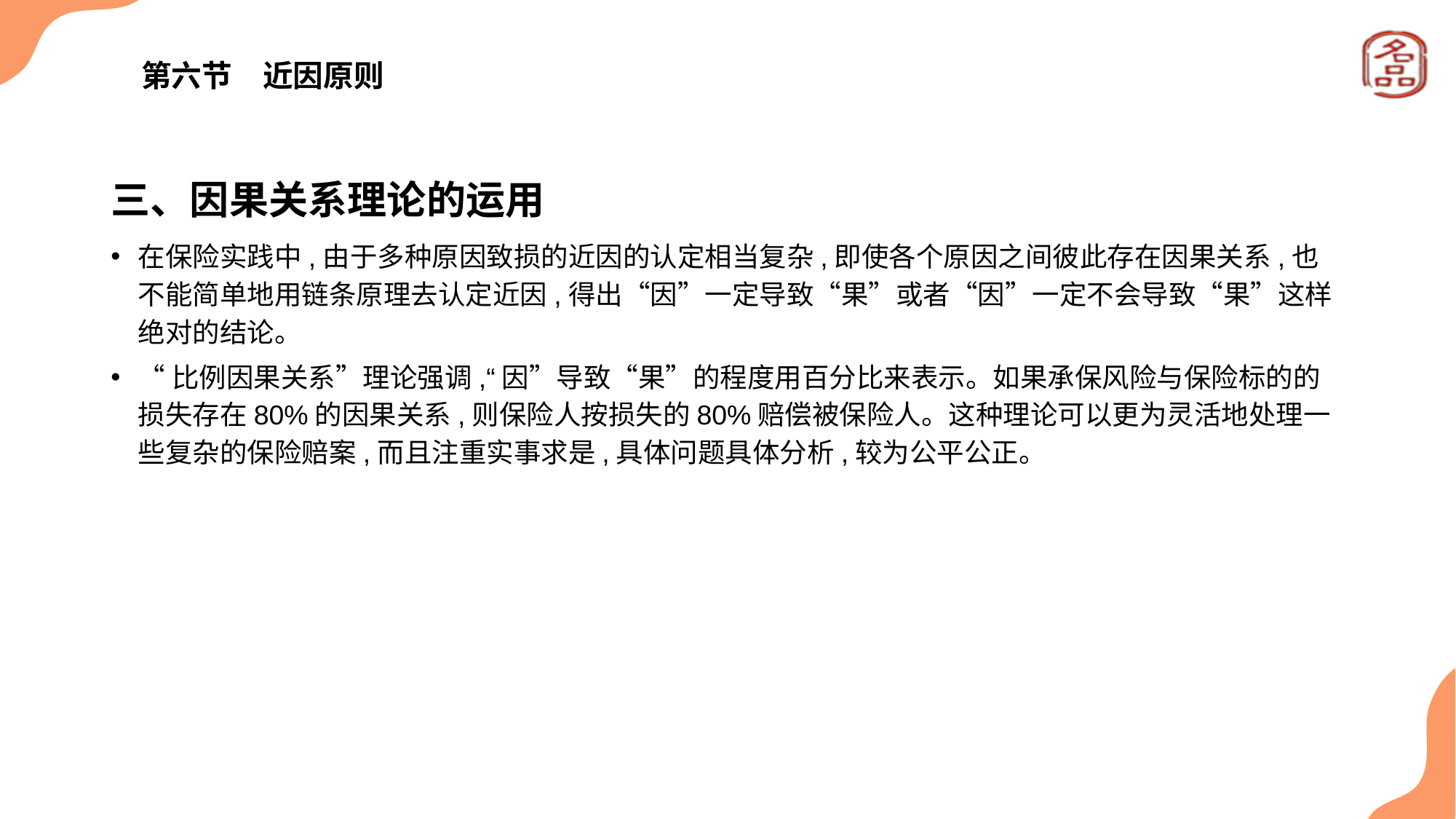

# 第六节　近因原则
三、因果关系理论的运用
在保险实践中,由于多种原因致损的近因的认定相当复杂,即使各个原因之间彼此存在因果关系,也不能简单地用链条原理去认定近因,得出“因”一定导致“果”或者“因”一定不会导致“果”这样绝对的结论。
“比例因果关系”理论强调,“因”导致“果”的程度用百分比来表示。如果承保风险与保险标的的损失存在80%的因果关系,则保险人按损失的80%赔偿被保险人。这种理论可以更为灵活地处理一些复杂的保险赔案,而且注重实事求是,具体问题具体分析,较为公平公正。